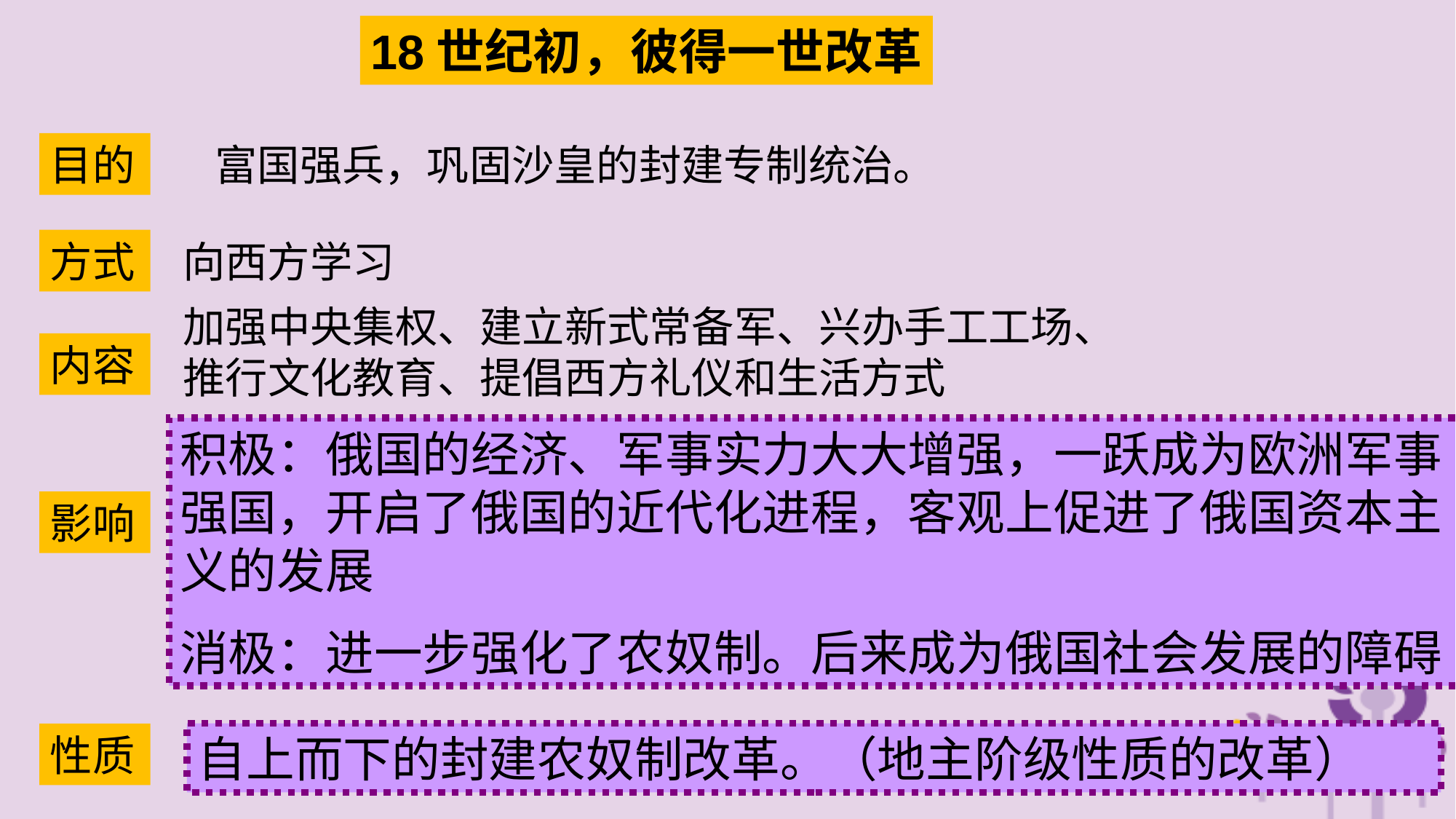

18世纪初，彼得一世改革
富国强兵，巩固沙皇的封建专制统治。
目的
向西方学习
方式
加强中央集权、建立新式常备军、兴办手工工场、
推行文化教育、提倡西方礼仪和生活方式
内容
积极：俄国的经济、军事实力大大增强，一跃成为欧洲军事强国，开启了俄国的近代化进程，客观上促进了俄国资本主义的发展
消极：进一步强化了农奴制。后来成为俄国社会发展的障碍
影响
性质
自上而下的封建农奴制改革。（地主阶级性质的改革）